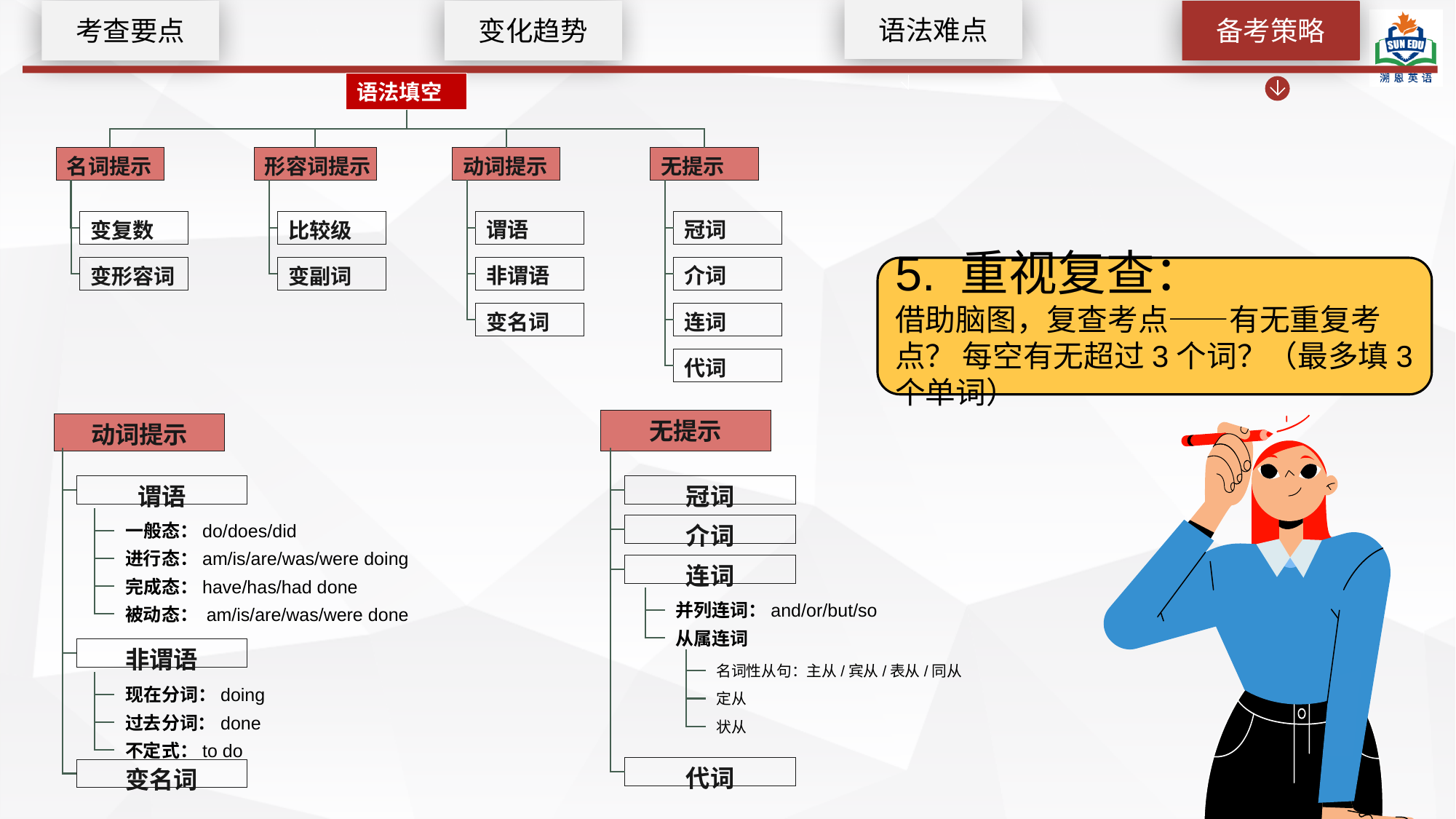

语法难点
考查要点
变化趋势
备考策略

语法填空
名词提示
形容词提示
动词提示
无提示
谓语
冠词
变复数
比较级
非谓语
介词
变形容词
变副词
变名词
连词
代词

5. 重视复查：
借助脑图，复查考点——有无重复考点？ 每空有无超过3个词？（最多填3个单词）

无提示
动词提示
谓语
冠词
一般态：do/does/did
介词
进行态：am/is/are/was/were doing
连词
完成态：have/has/had done
并列连词：and/or/but/so
被动态： am/is/are/was/were done
从属连词
非谓语
名词性从句：主从/宾从/表从/同从
现在分词：doing
定从
过去分词：done
状从
不定式：to do
代词
变名词